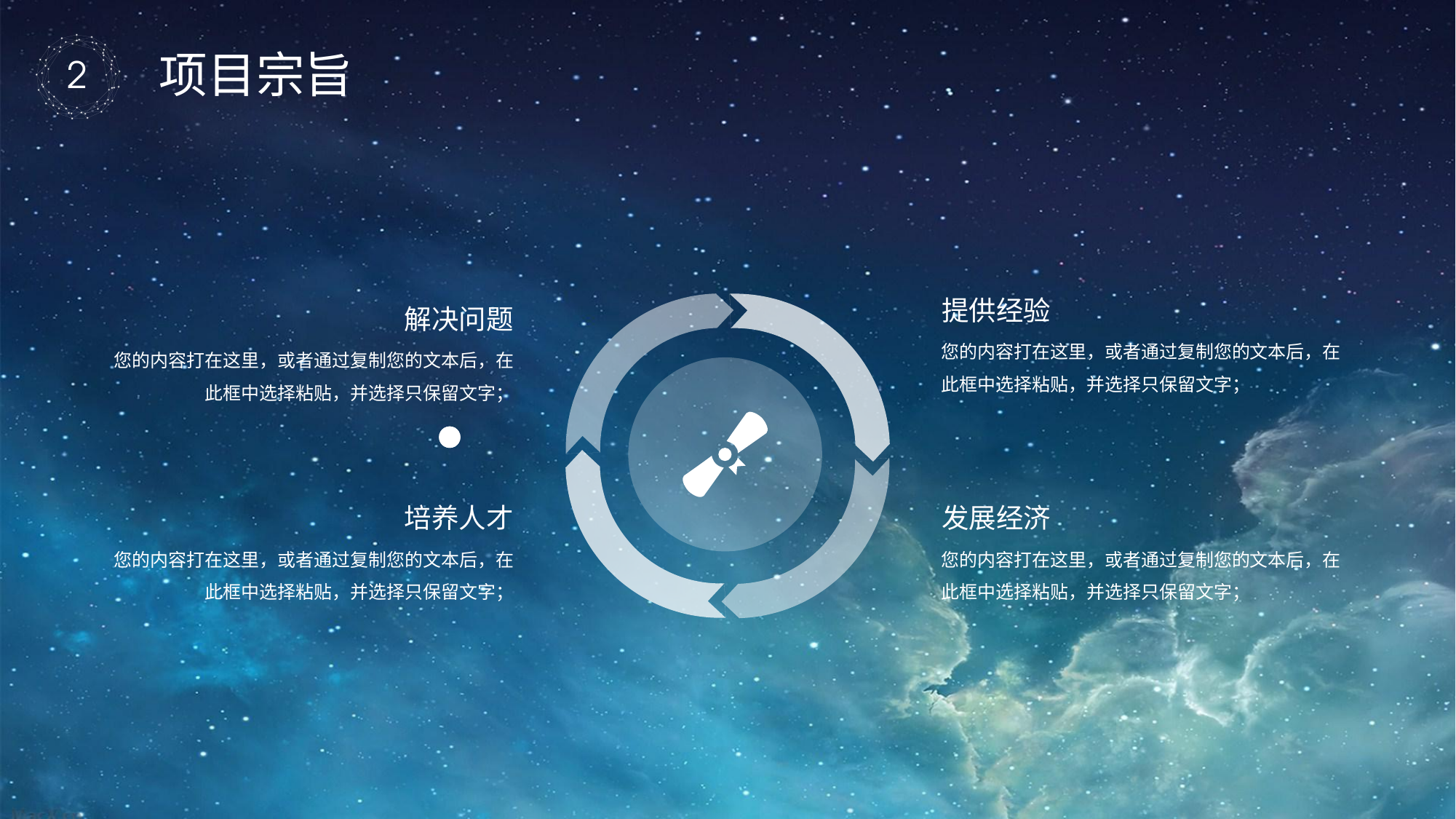

项目宗旨
提供经验
您的内容打在这里，或者通过复制您的文本后，在此框中选择粘贴，并选择只保留文字；

解决问题
您的内容打在这里，或者通过复制您的文本后，在此框中选择粘贴，并选择只保留文字；

培养人才
您的内容打在这里，或者通过复制您的文本后，在此框中选择粘贴，并选择只保留文字；
发展经济
您的内容打在这里，或者通过复制您的文本后，在此框中选择粘贴，并选择只保留文字；